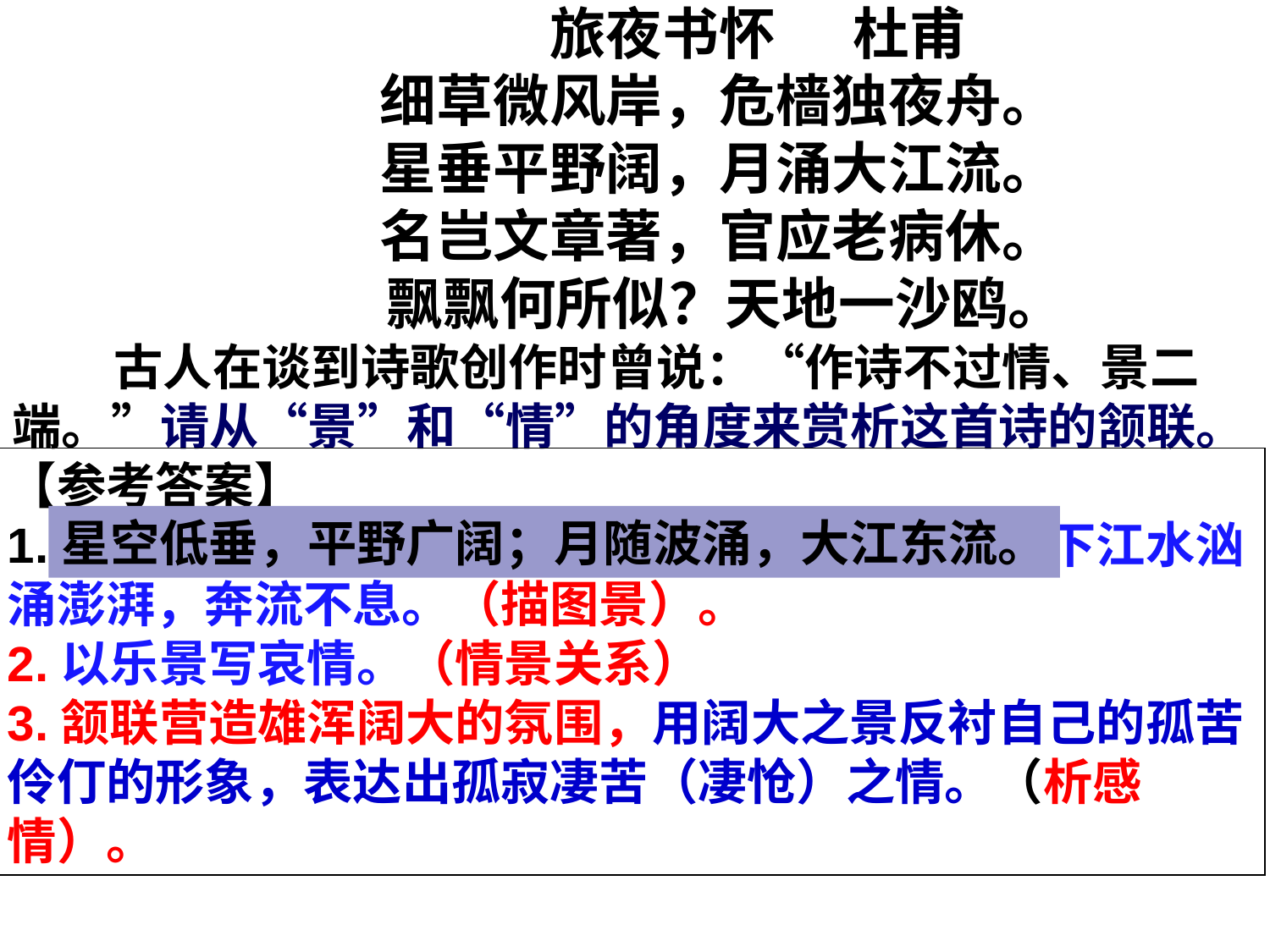

旅夜书怀      杜甫
            细草微风岸，危樯独夜舟。
            星垂平野阔，月涌大江流。
            名岂文章著，官应老病休。
             飘飘何所似？天地一沙鸥。
        古人在谈到诗歌创作时曾说：“作诗不过情、景二端。”请从“景”和“情”的角度来赏析这首诗的颔联。
【参考答案】
1.星空低垂，愈显得原野辽阔无边，明朗的月空下江水汹涌澎湃，奔流不息。（描图景）。
2.以乐景写哀情。（情景关系）
3.颔联营造雄浑阔大的氛围，用阔大之景反衬自己的孤苦伶仃的形象，表达出孤寂凄苦（凄怆）之情。（析感情）。
星空低垂，平野广阔；月随波涌，大江东流。